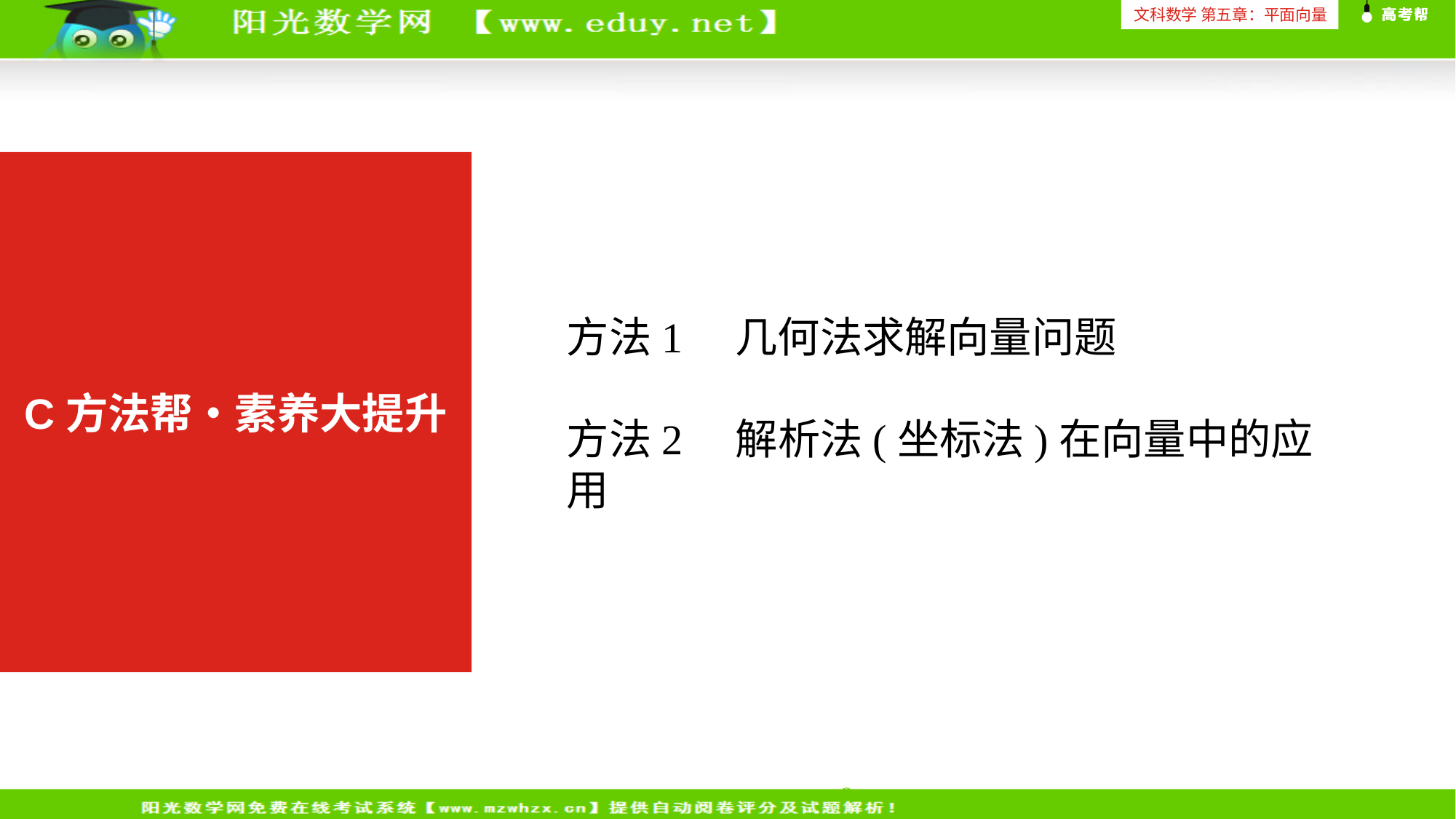

文科数学 第五章：平面向量
方法1    几何法求解向量问题

方法2　解析法(坐标法)在向量中的应用
C方法帮•素养大提升